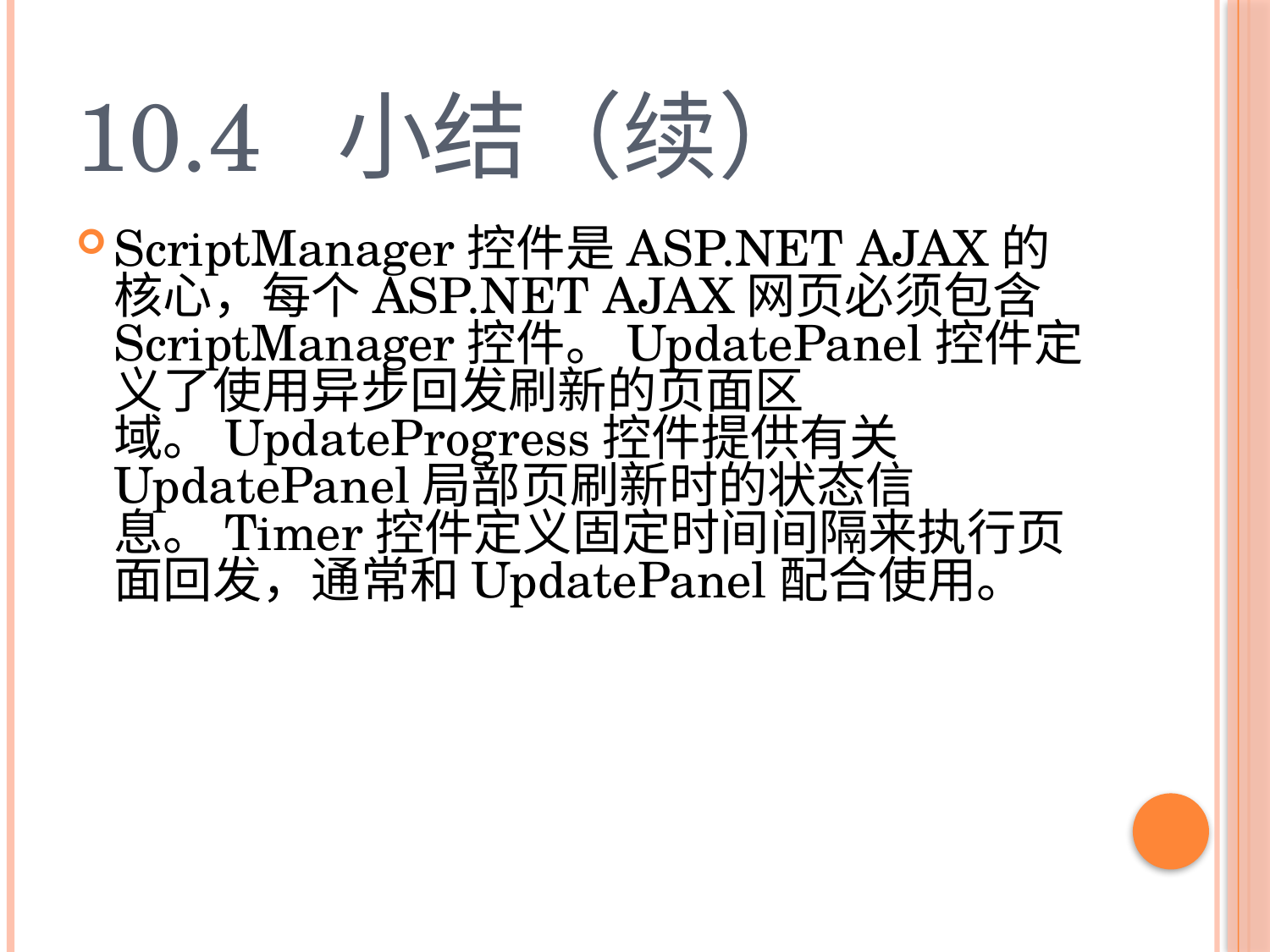

# 10.4  小结（续）
ScriptManager控件是ASP.NET AJAX的核心，每个ASP.NET AJAX网页必须包含ScriptManager控件。UpdatePanel控件定义了使用异步回发刷新的页面区域。UpdateProgress控件提供有关UpdatePanel局部页刷新时的状态信息。Timer控件定义固定时间间隔来执行页面回发，通常和UpdatePanel配合使用。
34